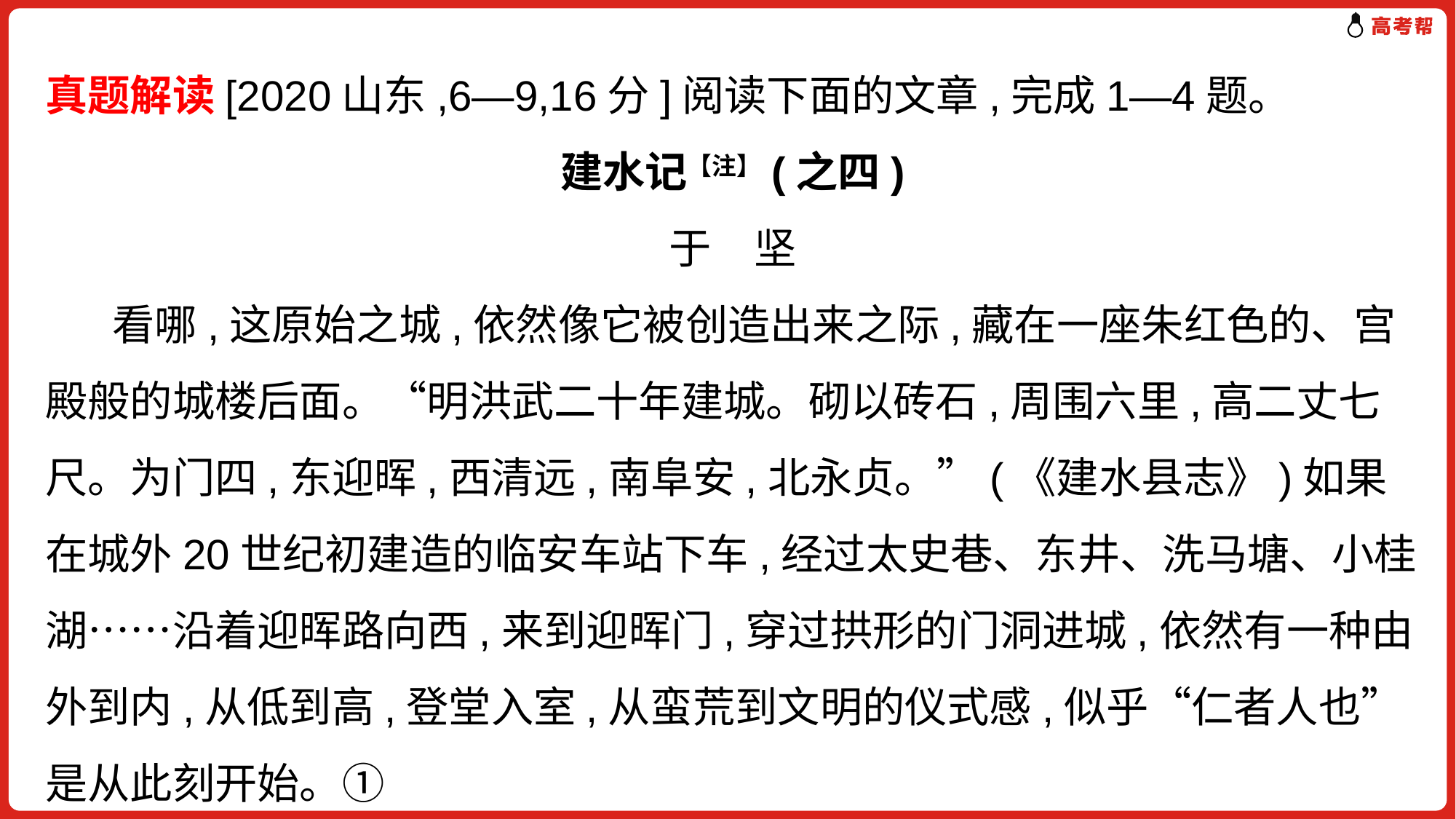

真题解读[2020山东,6—9,16分]阅读下面的文章,完成1—4题。
建水记【注】(之四)
于　坚
      看哪,这原始之城,依然像它被创造出来之际,藏在一座朱红色的、宫殿般的城楼后面。“明洪武二十年建城。砌以砖石,周围六里,高二丈七尺。为门四,东迎晖,西清远,南阜安,北永贞。”(《建水县志》)如果在城外20世纪初建造的临安车站下车,经过太史巷、东井、洗马塘、小桂湖……沿着迎晖路向西,来到迎晖门,穿过拱形的门洞进城,依然有一种由外到内,从低到高,登堂入室,从蛮荒到文明的仪式感,似乎“仁者人也”是从此刻开始。①
      高高在上的是朝阳、白云、鸟群、落日、明月、星宿,而不是摩天大楼。